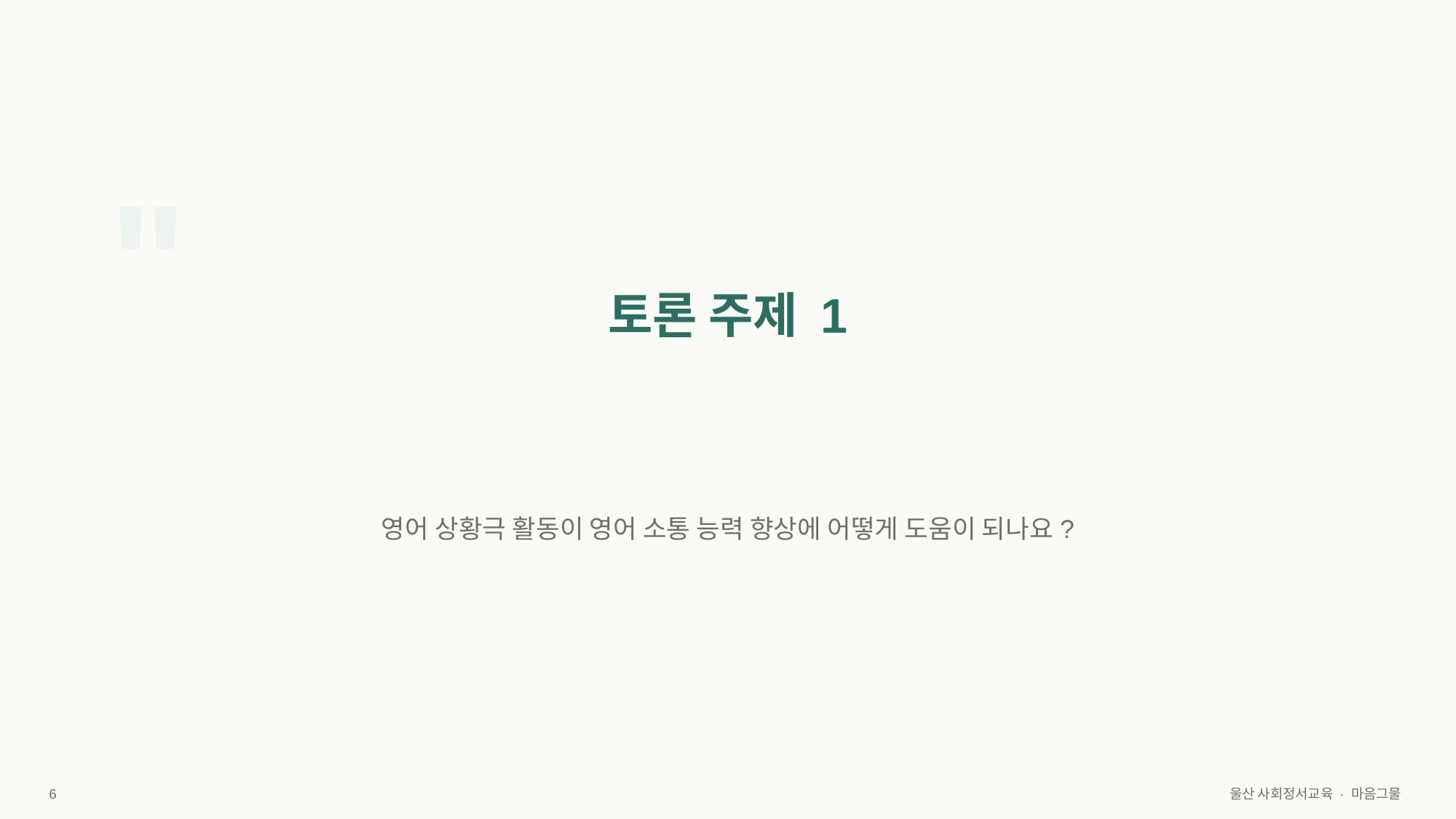

"
토론 주제 1
영어 상황극 활동이 영어 소통 능력 향상에 어떻게 도움이 되나요?
6
울산 사회정서교육 · 마음그물